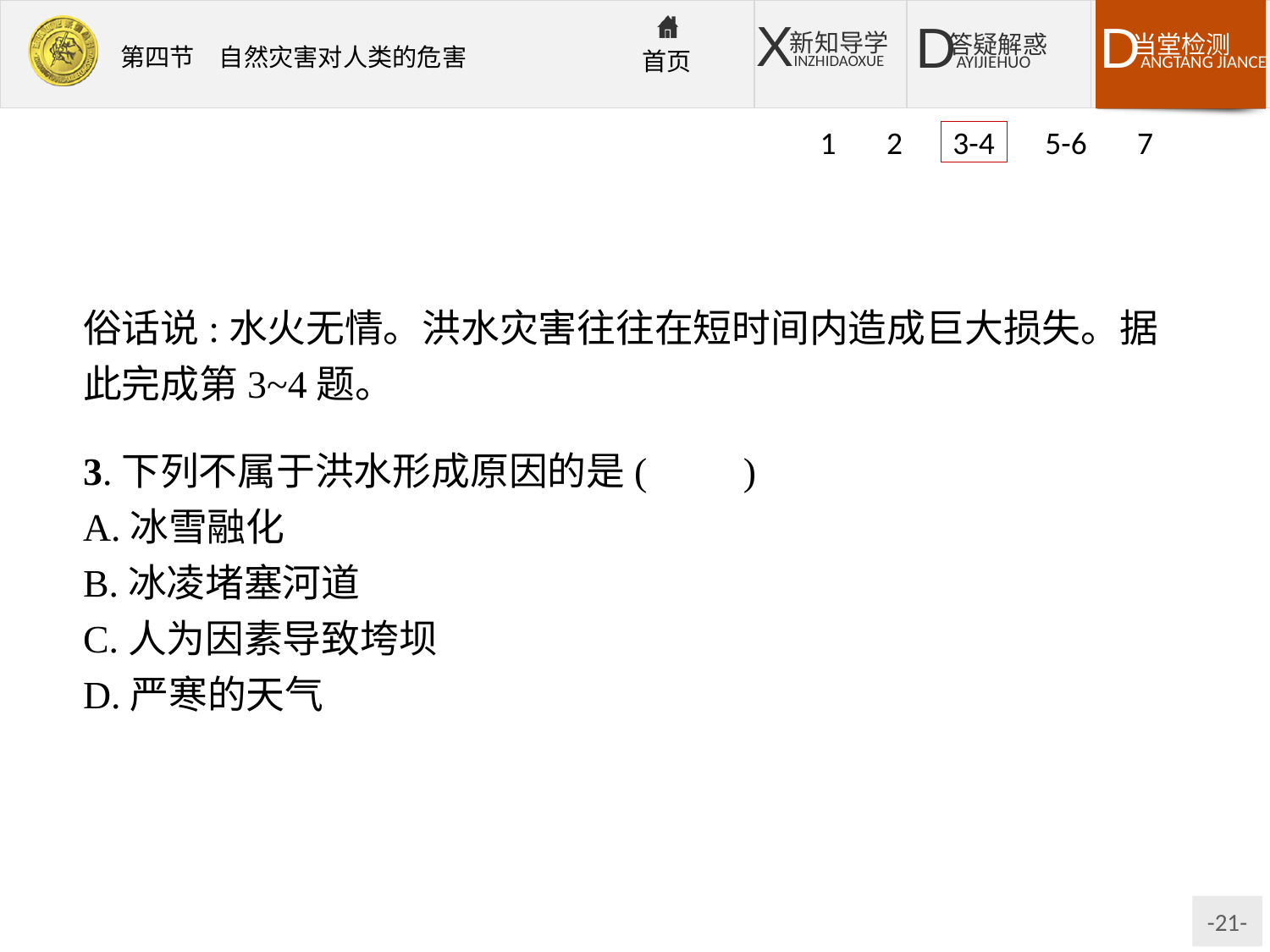

1       2       3-4       5-6       7

俗话说:水火无情。洪水灾害往往在短时间内造成巨大损失。据此完成第3~4题。
3.下列不属于洪水形成原因的是(　　)
A.冰雪融化
B.冰凌堵塞河道
C.人为因素导致垮坝
D.严寒的天气